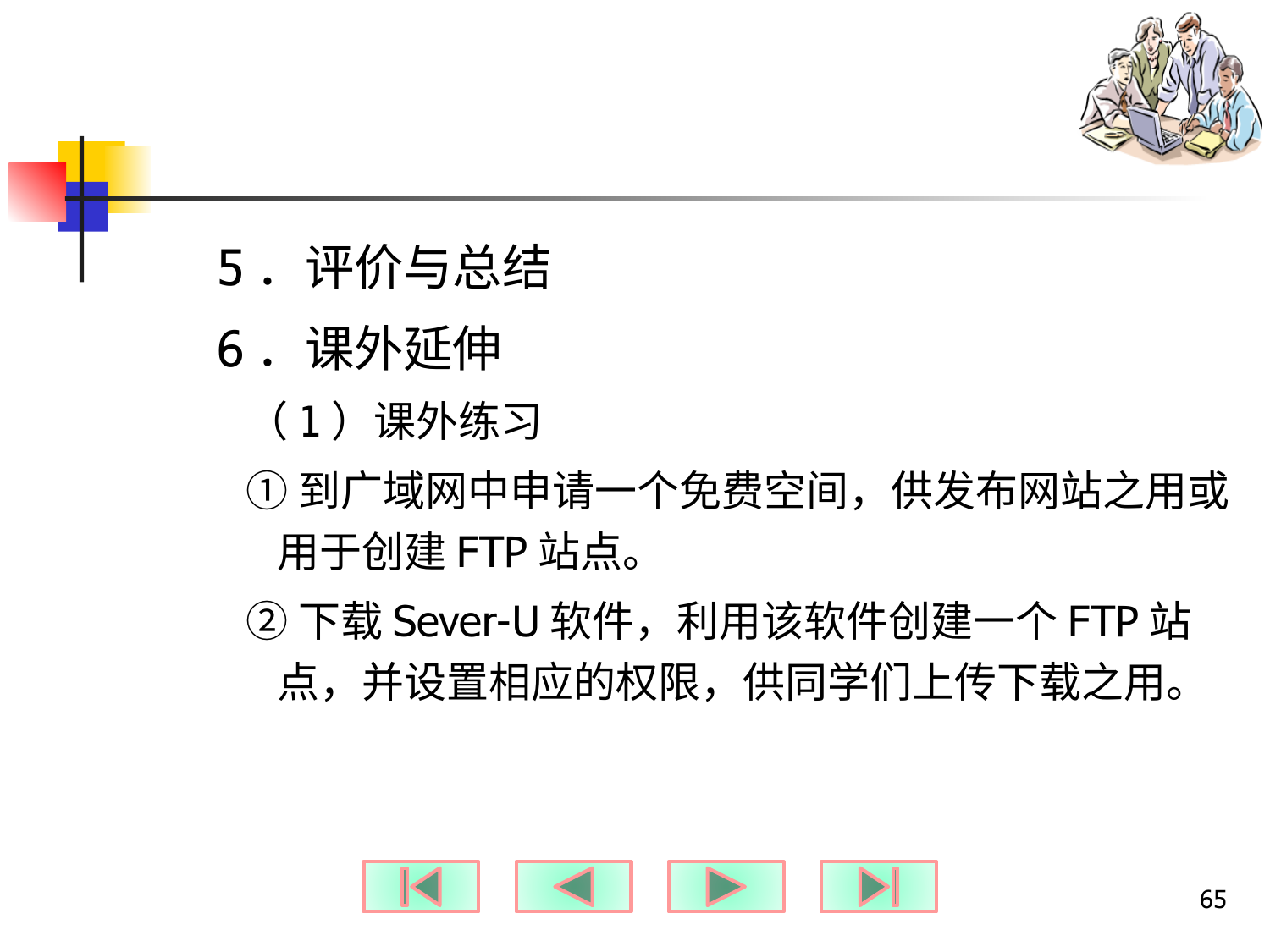

#
5．评价与总结
6．课外延伸
（1）课外练习
①到广域网中申请一个免费空间，供发布网站之用或用于创建FTP站点。
②下载Sever-U软件，利用该软件创建一个FTP站点，并设置相应的权限，供同学们上传下载之用。

65